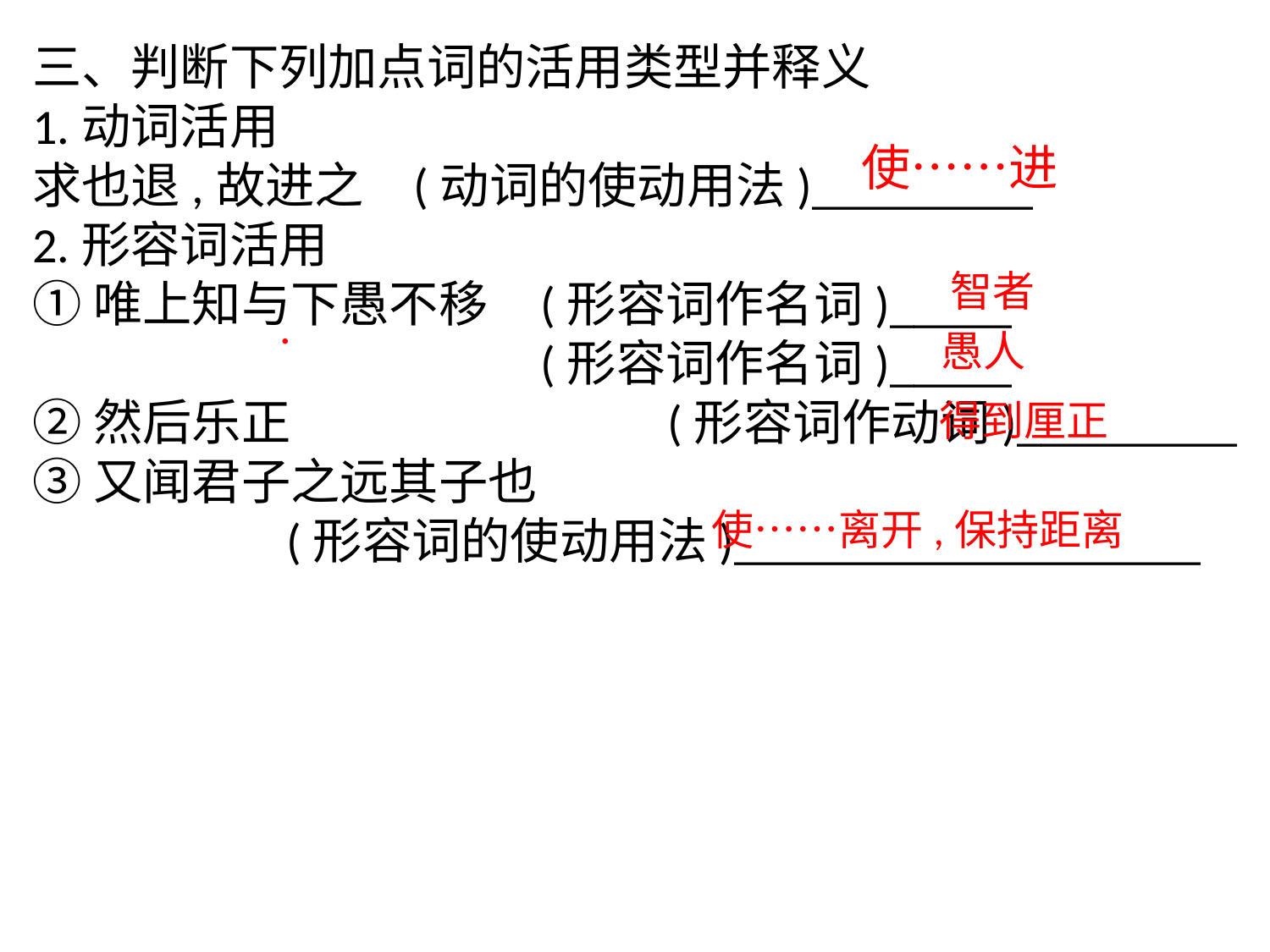

三、判断下列加点词的活用类型并释义
1.动词活用
求也退,故进之	(动词的使动用法)_________
2.形容词活用
①唯上知与下愚不移	(形容词作名词)_____
				(形容词作名词)_____
②然后乐正			(形容词作动词)_________
③又闻君子之远其子也
		(形容词的使动用法)___________________

使……进
智者
·
愚人
得到厘正
使……离开,保持距离